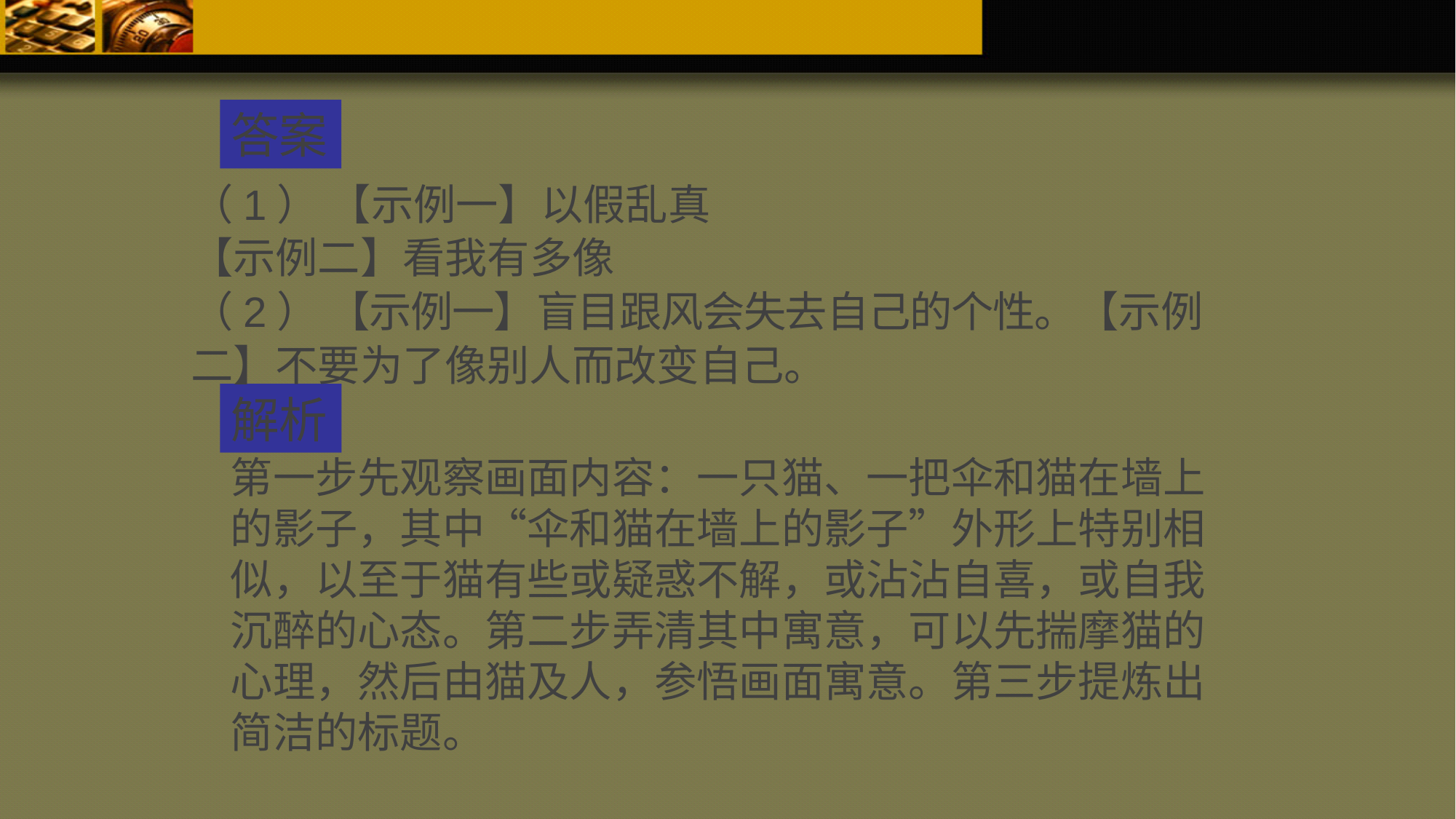

答案
（1） 【示例一】以假乱真
【示例二】看我有多像
（2） 【示例一】盲目跟风会失去自己的个性。【示例二】不要为了像别人而改变自己。
解析
第一步先观察画面内容：一只猫、一把伞和猫在墙上的影子，其中“伞和猫在墙上的影子”外形上特别相似，以至于猫有些或疑惑不解，或沾沾自喜，或自我沉醉的心态。第二步弄清其中寓意，可以先揣摩猫的心理，然后由猫及人，参悟画面寓意。第三步提炼出简洁的标题。